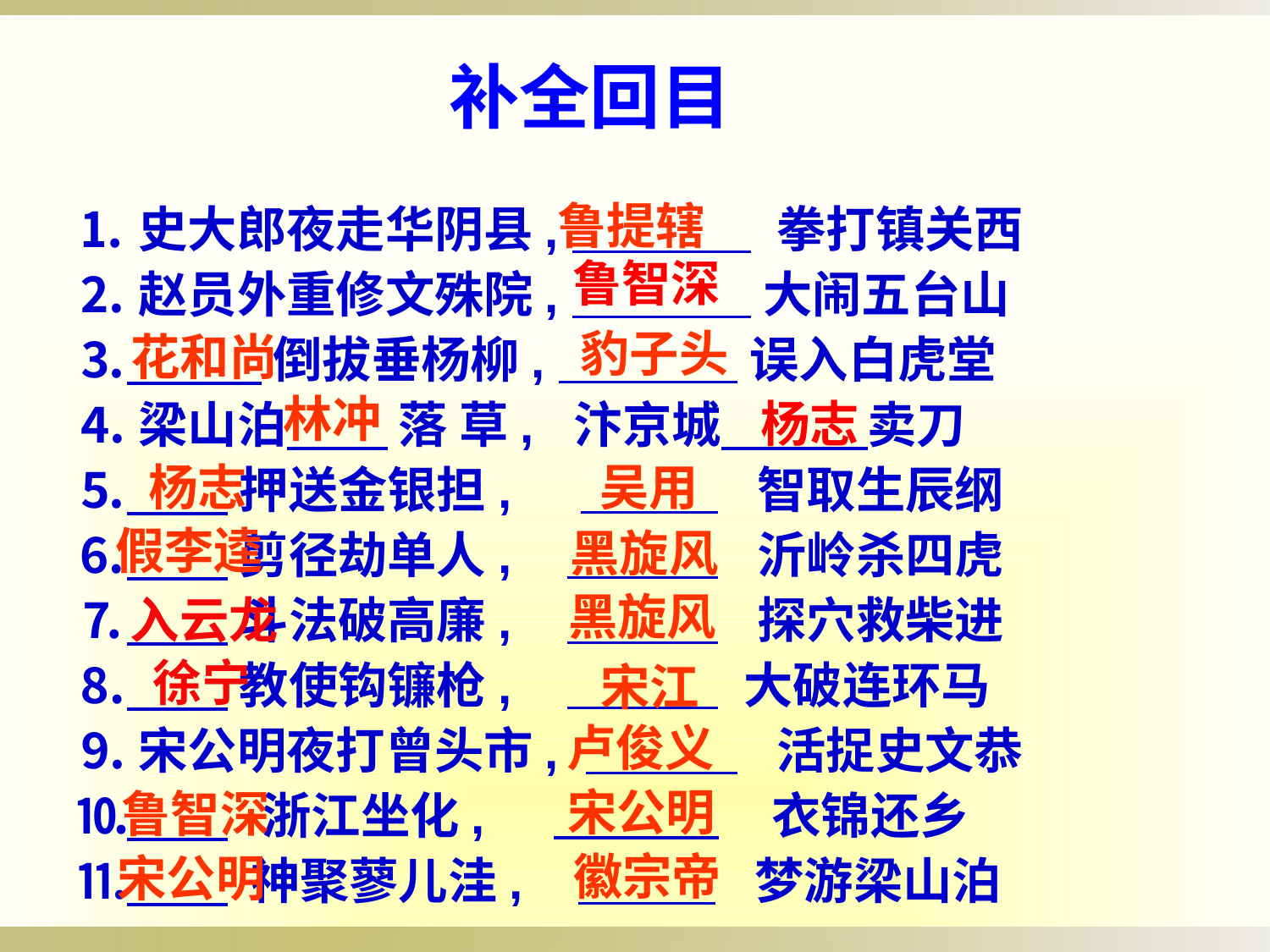

补全回目
鲁提辖
⒈史大郎夜走华阴县,               拳打镇关西
⒉赵员外重修文殊院,              大闹五台山
⒊            倒拔垂杨柳,              误入白虎堂
⒋梁山泊          落 草,  汴京城             卖刀
⒌         押送金银担,                 智取生辰纲
⒍         剪径劫单人,                 沂岭杀四虎
⒎         斗法破高廉,                 探穴救柴进
⒏         教使钩镰枪,                大破连环马
⒐宋公明夜打曾头市,               活捉史文恭
⒑           浙江坐化,                    衣锦还乡
⒒          神聚蓼儿洼,                梦游梁山泊
  鲁智深
花和尚
 豹子头
 杨志
林冲
 杨志
   吴用
假李逵
黑旋风
黑旋风
 入云龙
   徐宁
 宋江

卢俊义

 鲁智深
宋公明

徽宗帝
宋公明